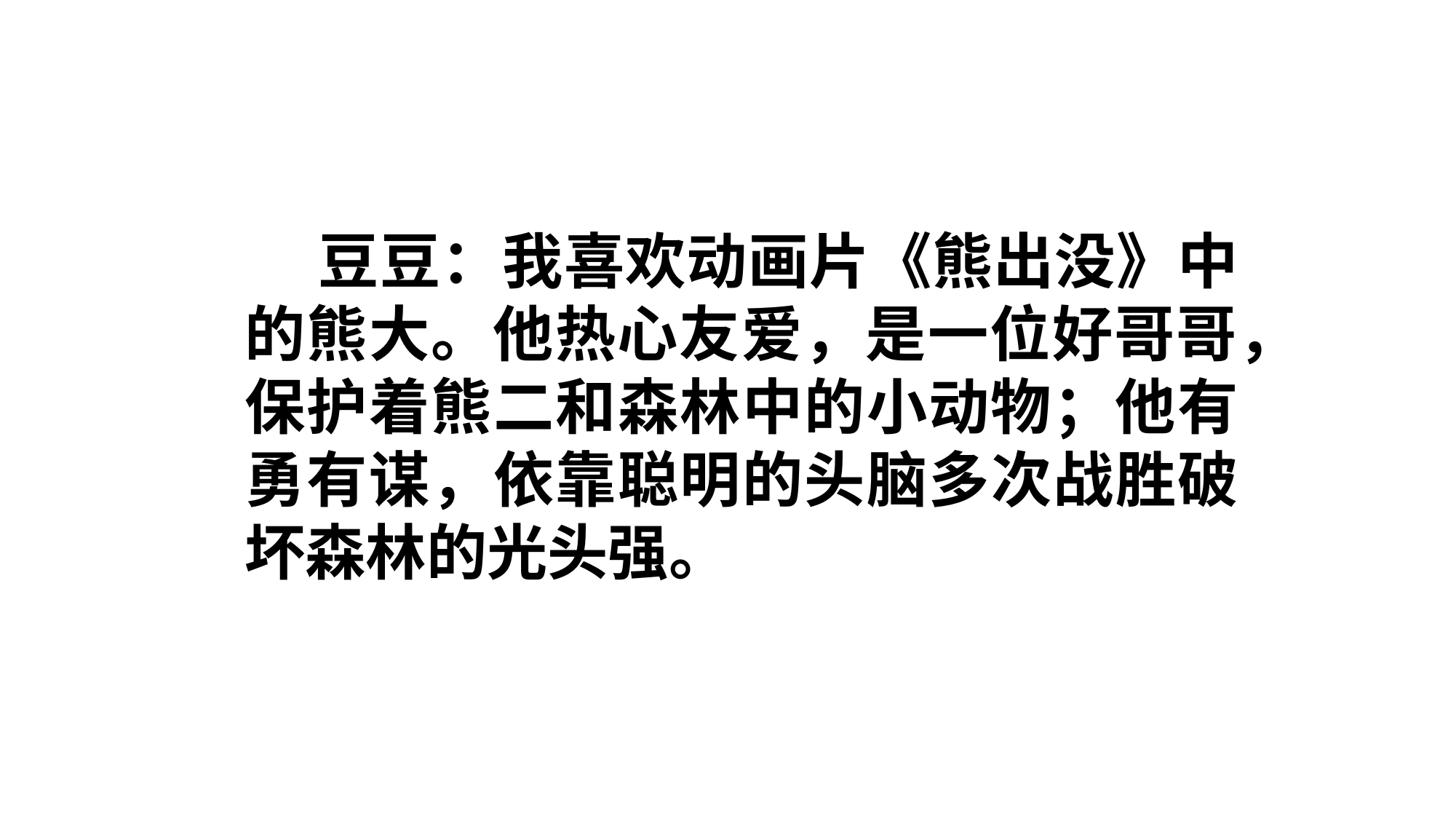

豆豆：我喜欢动画片《熊出没》中的熊大。他热心友爱，是一位好哥哥，保护着熊二和森林中的小动物；他有勇有谋，依靠聪明的头脑多次战胜破坏森林的光头强。